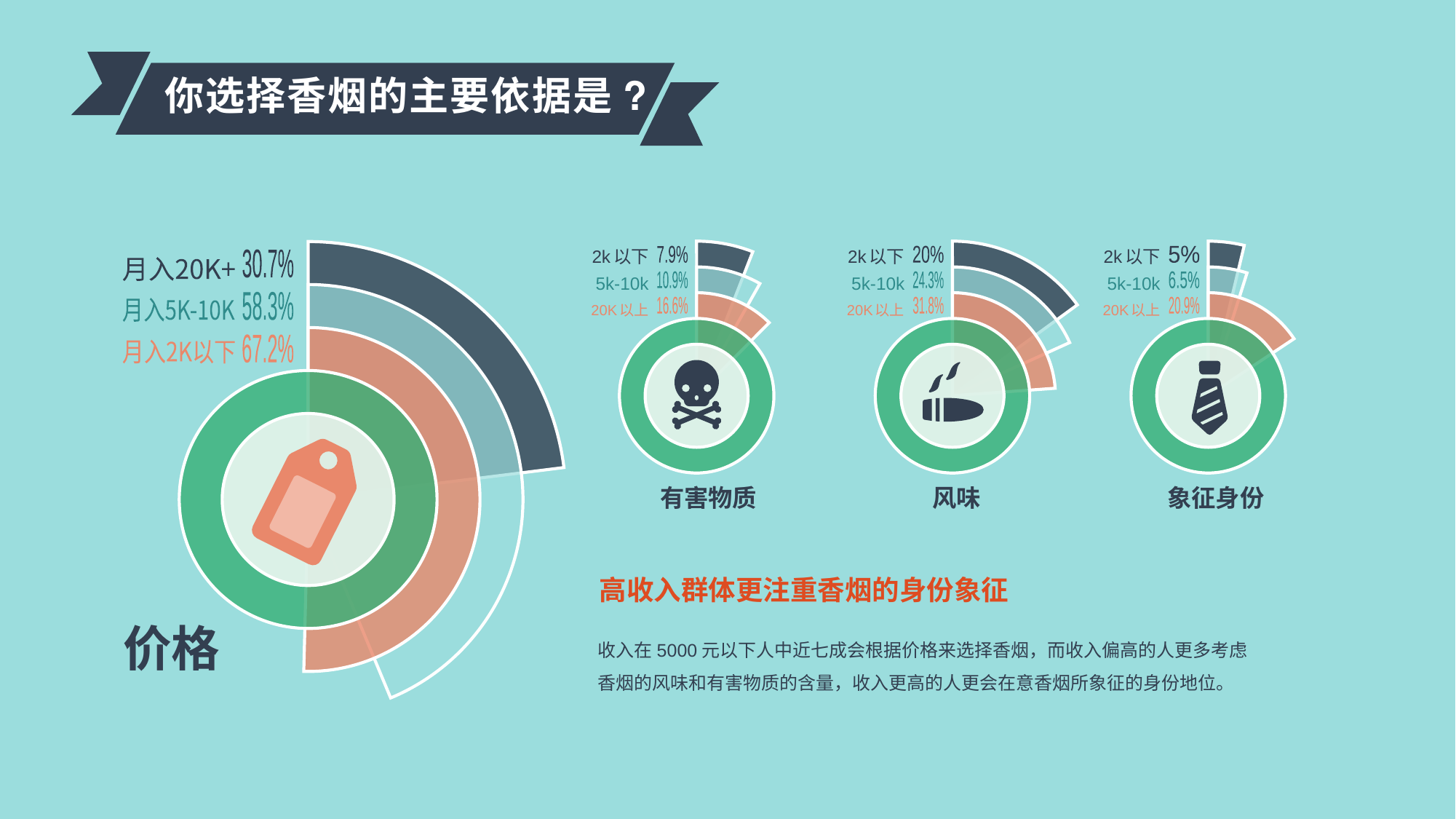

你选择香烟的主要依据是?

2k以下
7.9%

10.9%
5k-10k

16.6%
20K以上

2k以下
20%

24.3%
5k-10k

31.8%
20K以上

2k以下
5%

6.5%
5k-10k

20.9%
20K以上

30.7%
月入20K+

58.3%
月入5K-10K

67.2%
月入2K以下

有害物质
风味
象征身份
高收入群体更注重香烟的身份象征
价格
收入在5000元以下人中近七成会根据价格来选择香烟，而收入偏高的人更多考虑香烟的风味和有害物质的含量，收入更高的人更会在意香烟所象征的身份地位。